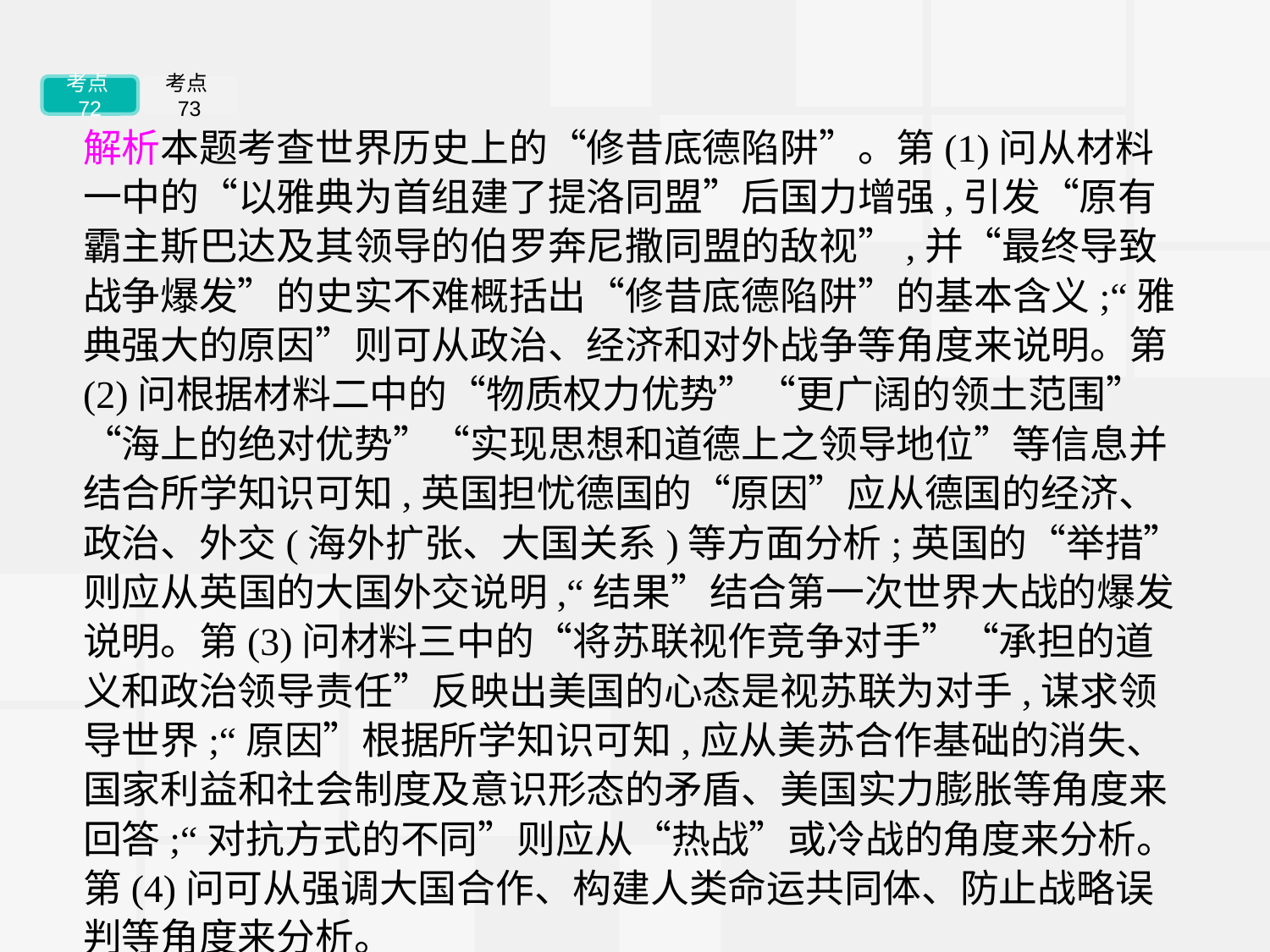

考点72
考点73
解析本题考查世界历史上的“修昔底德陷阱”。第(1)问从材料一中的“以雅典为首组建了提洛同盟”后国力增强,引发“原有霸主斯巴达及其领导的伯罗奔尼撒同盟的敌视”,并“最终导致战争爆发”的史实不难概括出“修昔底德陷阱”的基本含义;“雅典强大的原因”则可从政治、经济和对外战争等角度来说明。第(2)问根据材料二中的“物质权力优势”“更广阔的领土范围”“海上的绝对优势”“实现思想和道德上之领导地位”等信息并结合所学知识可知,英国担忧德国的“原因”应从德国的经济、政治、外交(海外扩张、大国关系)等方面分析;英国的“举措”则应从英国的大国外交说明,“结果”结合第一次世界大战的爆发说明。第(3)问材料三中的“将苏联视作竞争对手”“承担的道义和政治领导责任”反映出美国的心态是视苏联为对手,谋求领导世界;“原因”根据所学知识可知,应从美苏合作基础的消失、国家利益和社会制度及意识形态的矛盾、美国实力膨胀等角度来回答;“对抗方式的不同”则应从“热战”或冷战的角度来分析。第(4)问可从强调大国合作、构建人类命运共同体、防止战略误判等角度来分析。